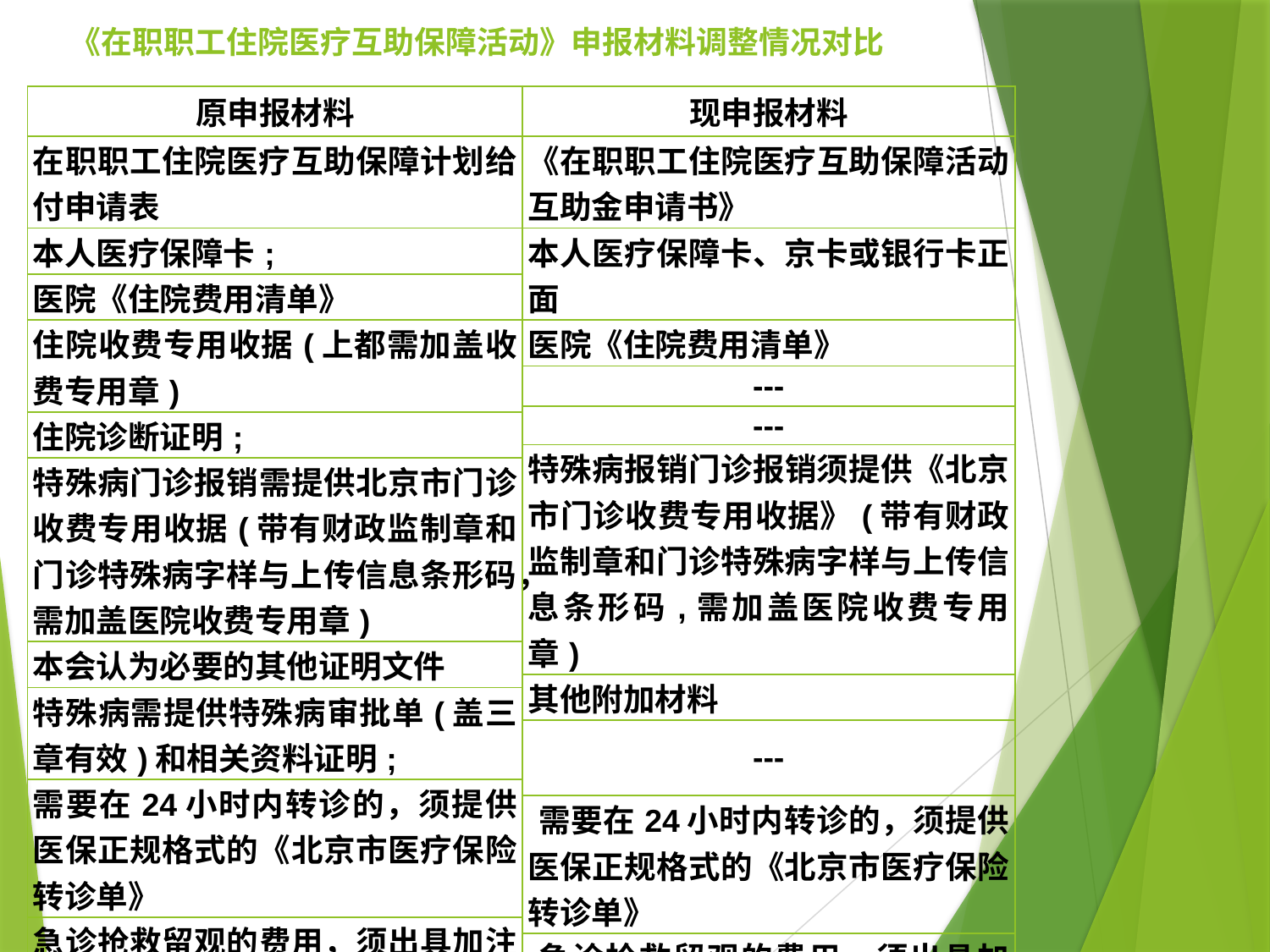

# 《在职职工住院医疗互助保障活动》申报材料调整情况对比
| 原申报材料 |
| --- |
| 在职职工住院医疗互助保障计划给付申请表 |
| 本人医疗保障卡; |
| 医院《住院费用清单》 |
| 住院收费专用收据(上都需加盖收费专用章) |
| 住院诊断证明; |
| 特殊病门诊报销需提供北京市门诊收费专用收据(带有财政监制章和门诊特殊病字样与上传信息条形码，需加盖医院收费专用章) |
| 本会认为必要的其他证明文件 |
| 特殊病需提供特殊病审批单(盖三章有效)和相关资料证明; |
| 需要在24小时内转诊的，须提供医保正规格式的《北京市医疗保险转诊单》 |
| 急诊抢救留观的费用，须出具加注“急诊留观” 字样的专用收费收据或《北京市医疗保险手工报销费用审批表》 |
| 退休人员和低保人员须提供相关证明材料 |
| 以上申报材料需提供A4纸复印件 |
| 现申报材料 |
| --- |
| 《在职职工住院医疗互助保障活动互助金申请书》 |
| 本人医疗保障卡、京卡或银行卡正面 |
| 医院《住院费用清单》 |
| --- |
| --- |
| 特殊病报销门诊报销须提供《北京市门诊收费专用收据》(带有财政监制章和门诊特殊病字样与上传信息条形码,需加盖医院收费专用章) |
| 其他附加材料 |
| --- |
| 需要在24小时内转诊的，须提供医保正规格式的《北京市医疗保险转诊单》 |
| 急诊抢救留观的费用，须出具加注“急诊留观”字样的专用收费收据或《北京市医疗保险手工报销费用审批表》 |
| 退休人员和低保人员须提供相关证明材料 |
| 以上申报材料需提供A4纸复印件 |